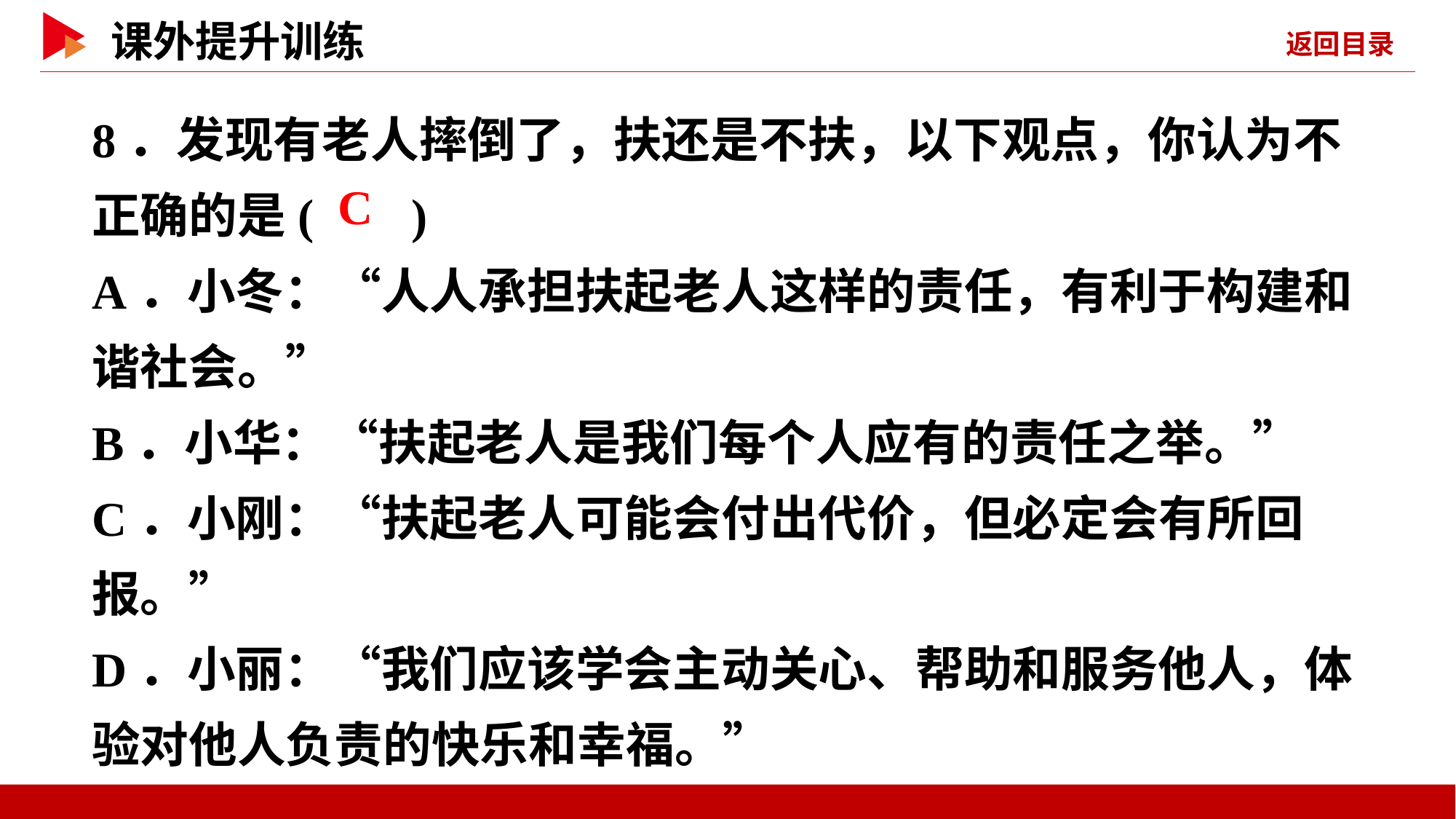

8．发现有老人摔倒了，扶还是不扶，以下观点，你认为不正确的是(        )
A．小冬：“人人承担扶起老人这样的责任，有利于构建和谐社会。”
B．小华：“扶起老人是我们每个人应有的责任之举。”
C．小刚：“扶起老人可能会付出代价，但必定会有所回报。”
D．小丽：“我们应该学会主动关心、帮助和服务他人，体验对他人负责的快乐和幸福。”
   C